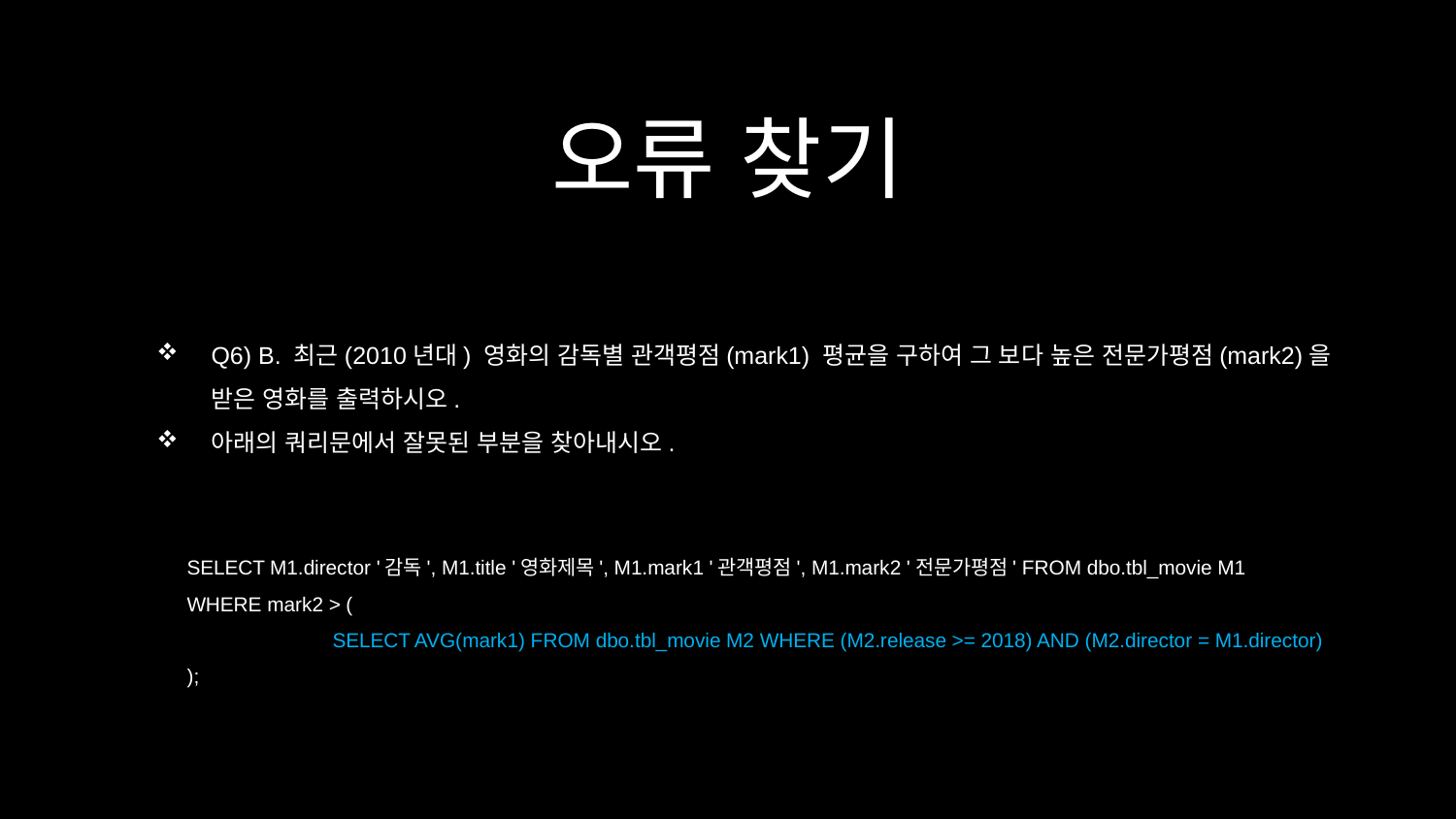

오류 찾기
Q6) B. 최근(2010년대) 영화의 감독별 관객평점(mark1) 평균을 구하여 그 보다 높은 전문가평점(mark2)을 받은 영화를 출력하시오.
아래의 쿼리문에서 잘못된 부분을 찾아내시오.
SELECT M1.director '감독', M1.title '영화제목', M1.mark1 '관객평점', M1.mark2 '전문가평점' FROM dbo.tbl_movie M1
WHERE mark2 > (
	SELECT AVG(mark1) FROM dbo.tbl_movie M2 WHERE (M2.release >= 2018) AND (M2.director = M1.director)
);